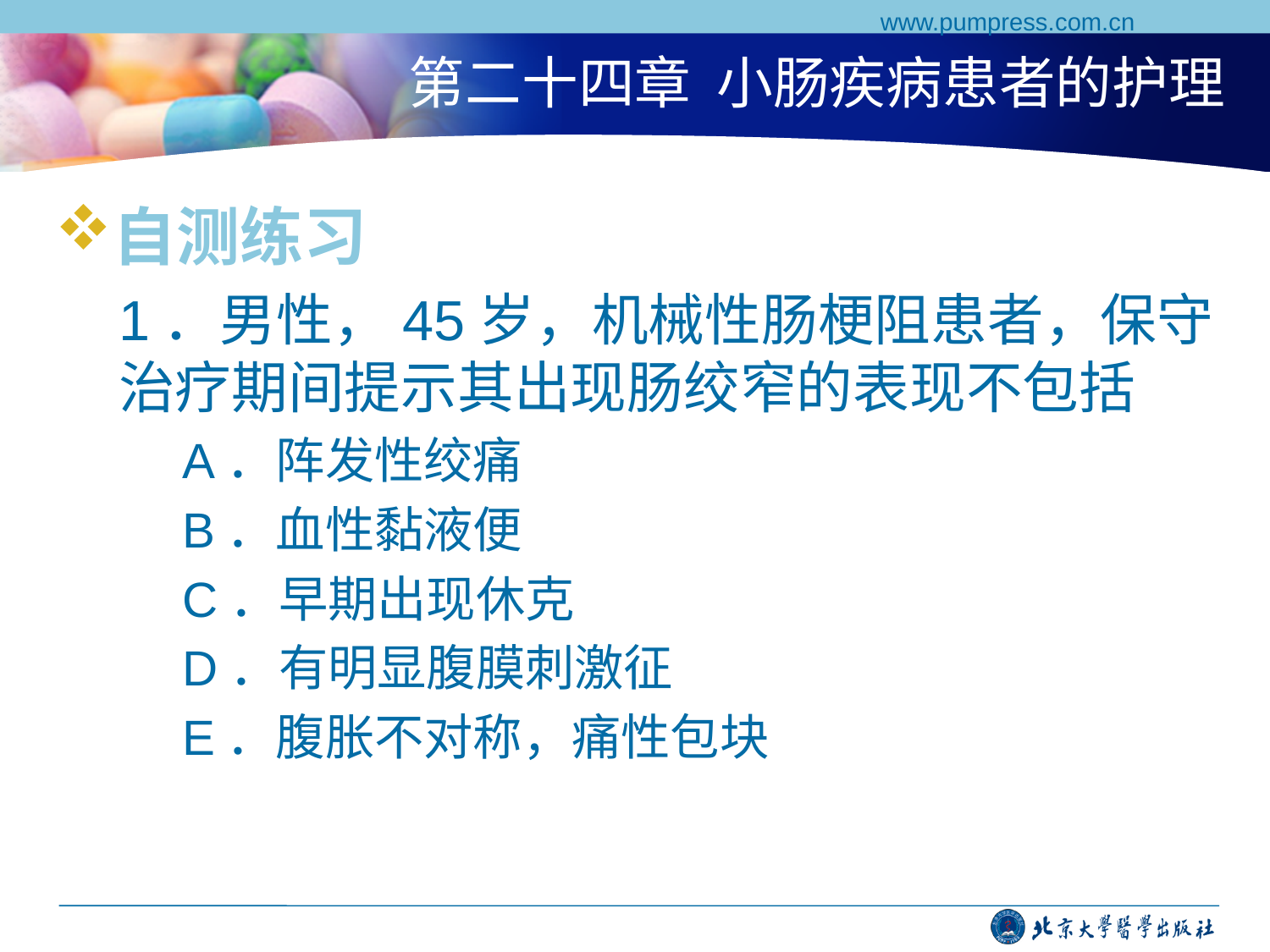

www.pumpress.com.cn
# 第二十四章  小肠疾病患者的护理
自测练习
1．男性，45岁，机械性肠梗阻患者，保守治疗期间提示其出现肠绞窄的表现不包括
A．阵发性绞痛
B．血性黏液便
C．早期出现休克
D．有明显腹膜刺激征
E．腹胀不对称，痛性包块